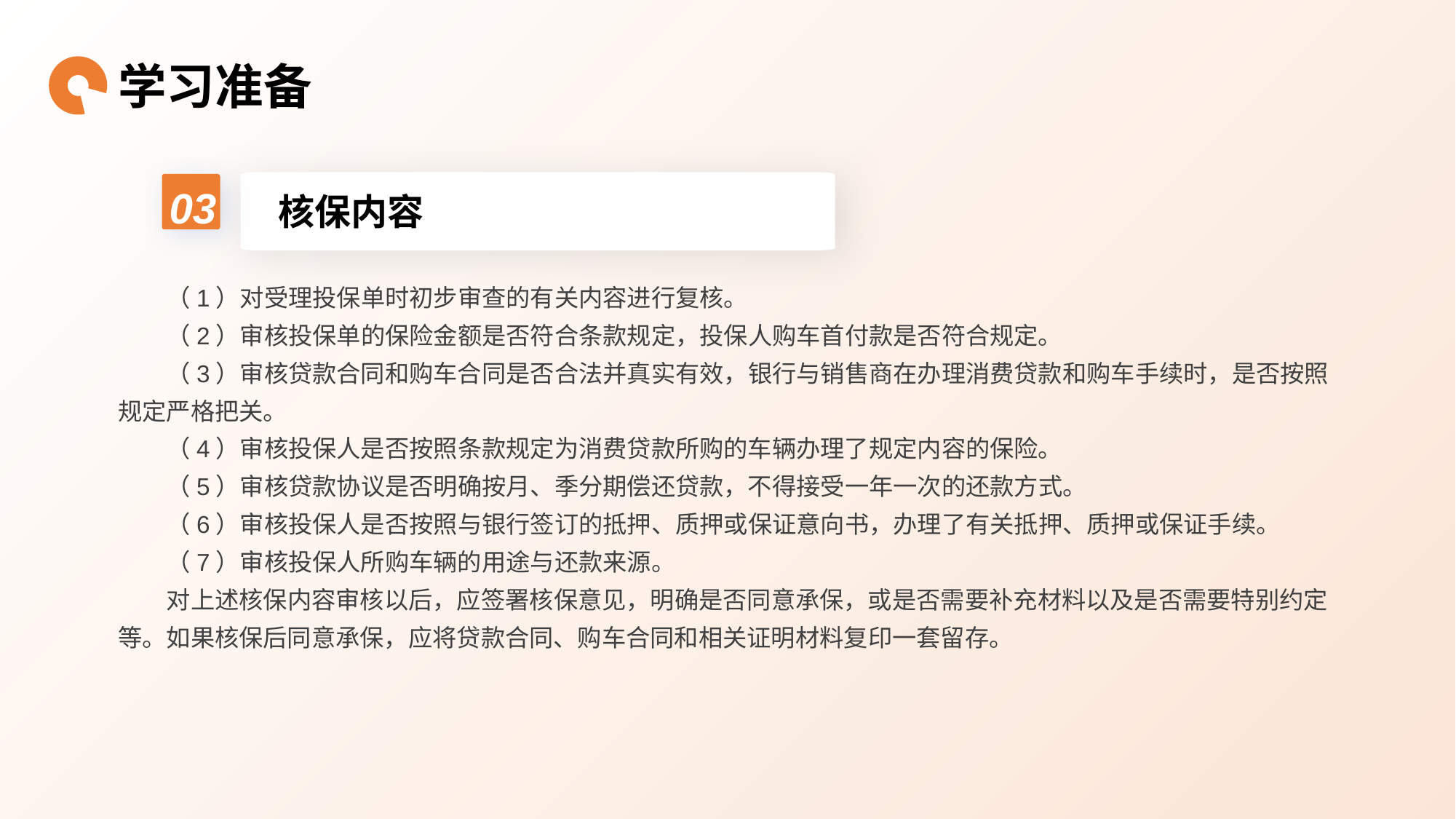

学习准备

03
核保内容
（1）对受理投保单时初步审查的有关内容进行复核。
（2）审核投保单的保险金额是否符合条款规定，投保人购车首付款是否符合规定。
（3）审核贷款合同和购车合同是否合法并真实有效，银行与销售商在办理消费贷款和购车手续时，是否按照规定严格把关。
（4）审核投保人是否按照条款规定为消费贷款所购的车辆办理了规定内容的保险。
（5）审核贷款协议是否明确按月、季分期偿还贷款，不得接受一年一次的还款方式。
（6）审核投保人是否按照与银行签订的抵押、质押或保证意向书，办理了有关抵押、质押或保证手续。
（7）审核投保人所购车辆的用途与还款来源。
对上述核保内容审核以后，应签署核保意见，明确是否同意承保，或是否需要补充材料以及是否需要特别约定等。如果核保后同意承保，应将贷款合同、购车合同和相关证明材料复印一套留存。